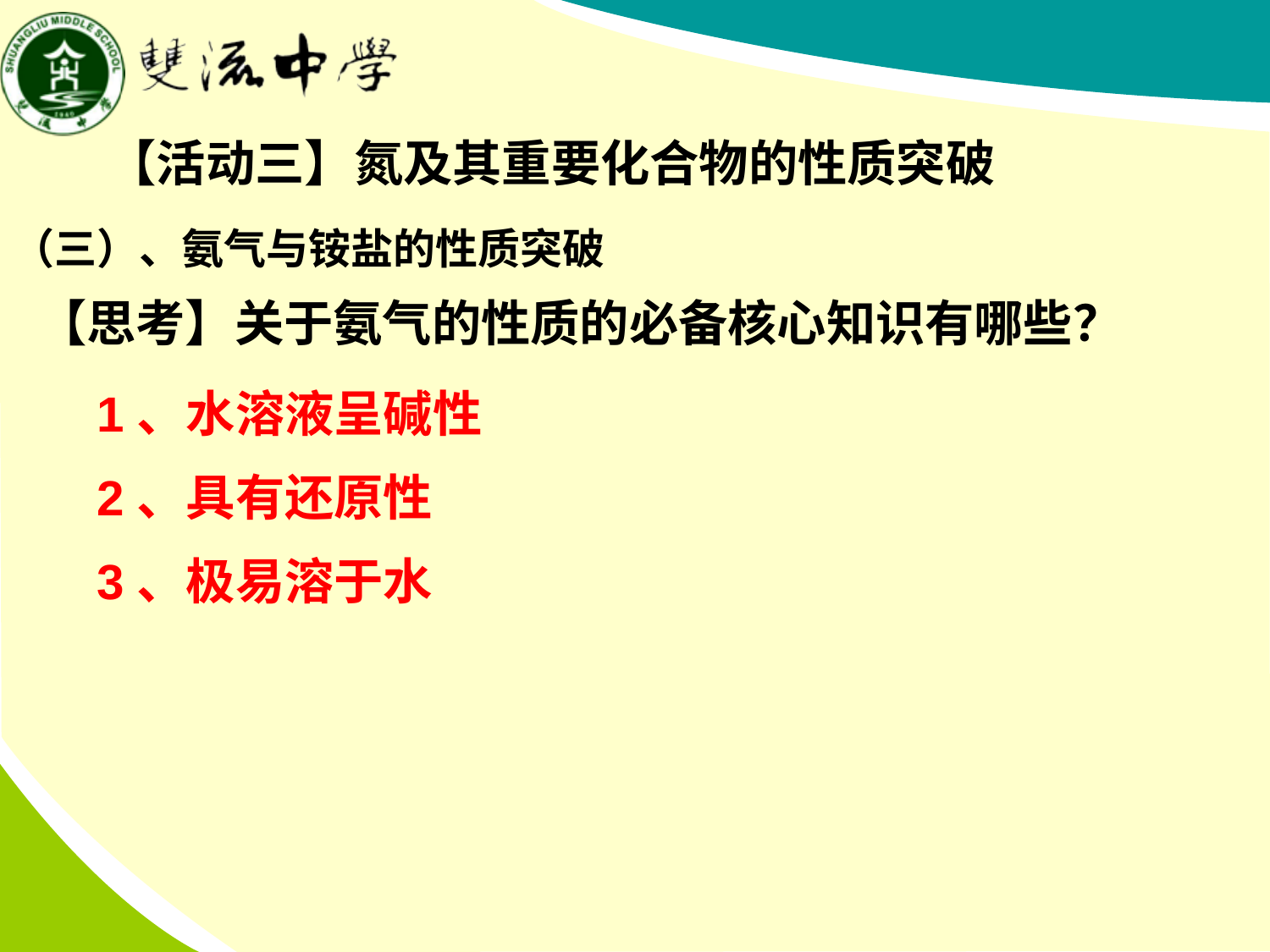

【活动三】氮及其重要化合物的性质突破
（三）、氨气与铵盐的性质突破
【思考】关于氨气的性质的必备核心知识有哪些？
1、水溶液呈碱性
2、具有还原性
3、极易溶于水